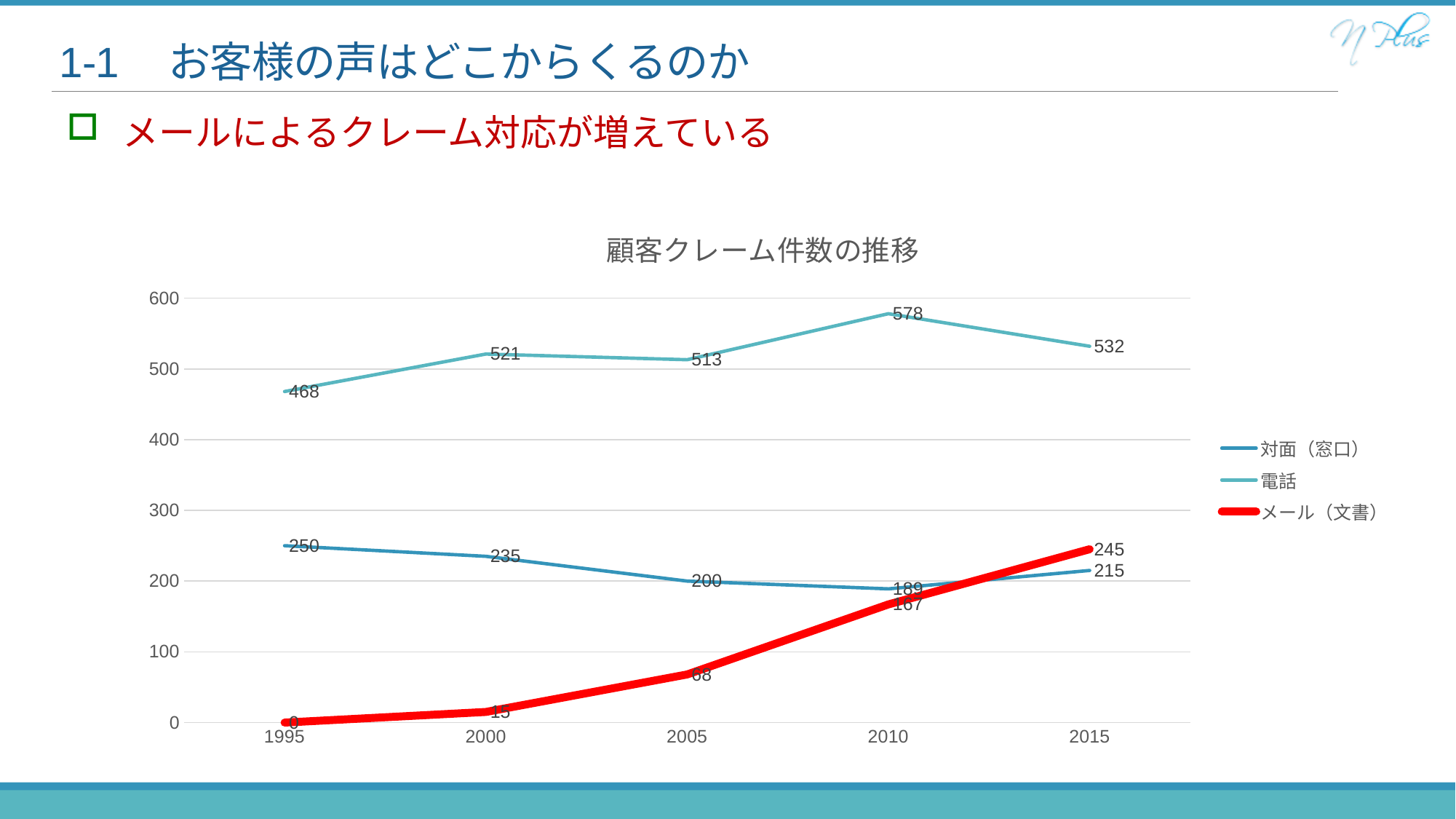

# 1-1	お客様の声はどこからくるのか
メールによるクレーム対応が増えている

### Chart: 顧客クレーム件数の推移

| Category | 対面（窓口） | 電話 | メール（文書） |
|---|---|---|---|
| 1995 | 250.0 | 468.0 | 0.0 |
| 2000 | 235.0 | 521.0 | 15.0 |
| 2005 | 200.0 | 513.0 | 68.0 |
| 2010 | 189.0 | 578.0 | 167.0 |
| 2015 | 215.0 | 532.0 | 245.0 |